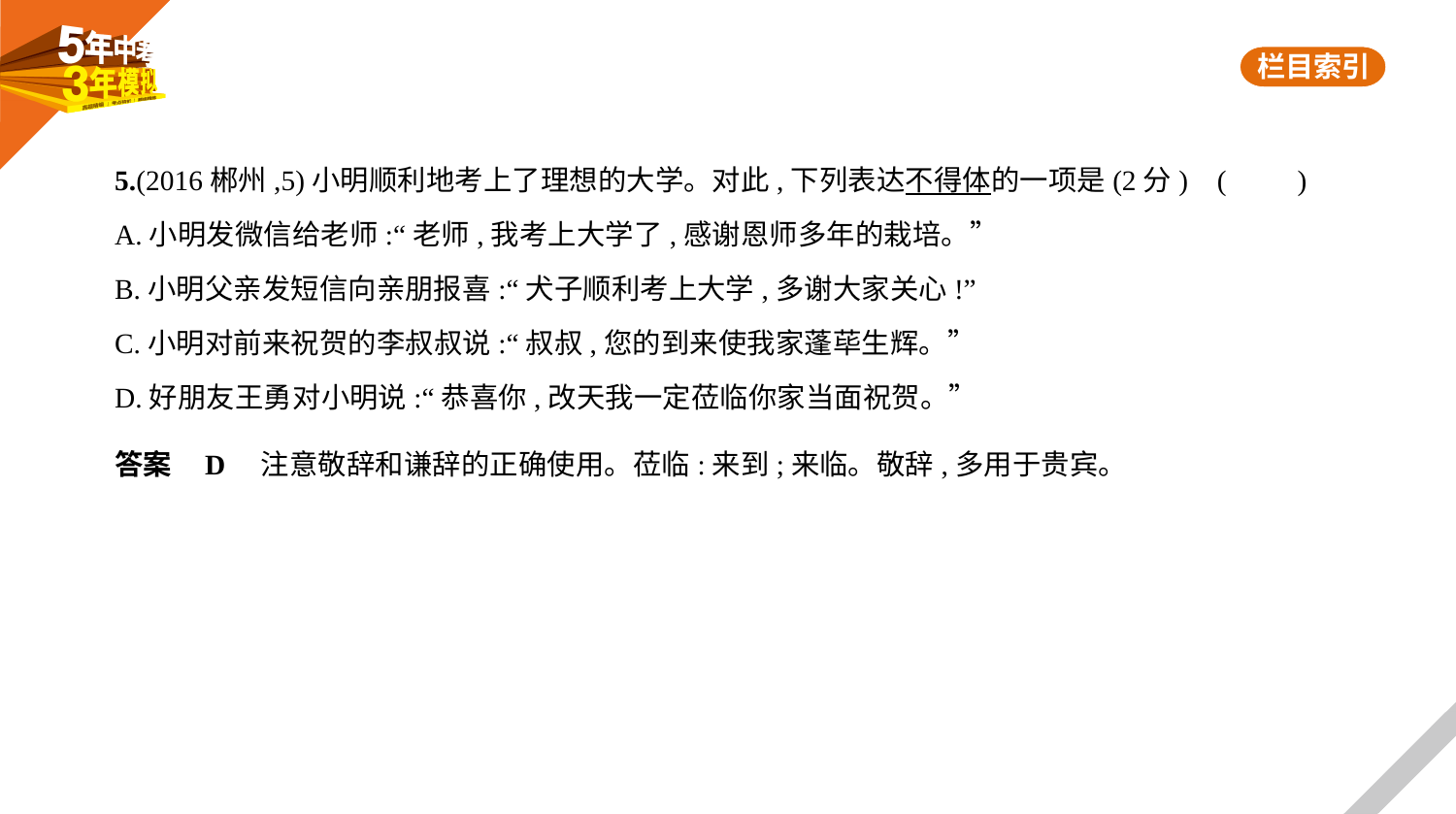

5.(2016郴州,5)小明顺利地考上了理想的大学。对此,下列表达不得体的一项是(2分) (　　)
A.小明发微信给老师:“老师,我考上大学了,感谢恩师多年的栽培。”
B.小明父亲发短信向亲朋报喜:“犬子顺利考上大学,多谢大家关心!”
C.小明对前来祝贺的李叔叔说:“叔叔,您的到来使我家蓬荜生辉。”
D.好朋友王勇对小明说:“恭喜你,改天我一定莅临你家当面祝贺。”
答案    D　注意敬辞和谦辞的正确使用。莅临:来到;来临。敬辞,多用于贵宾。